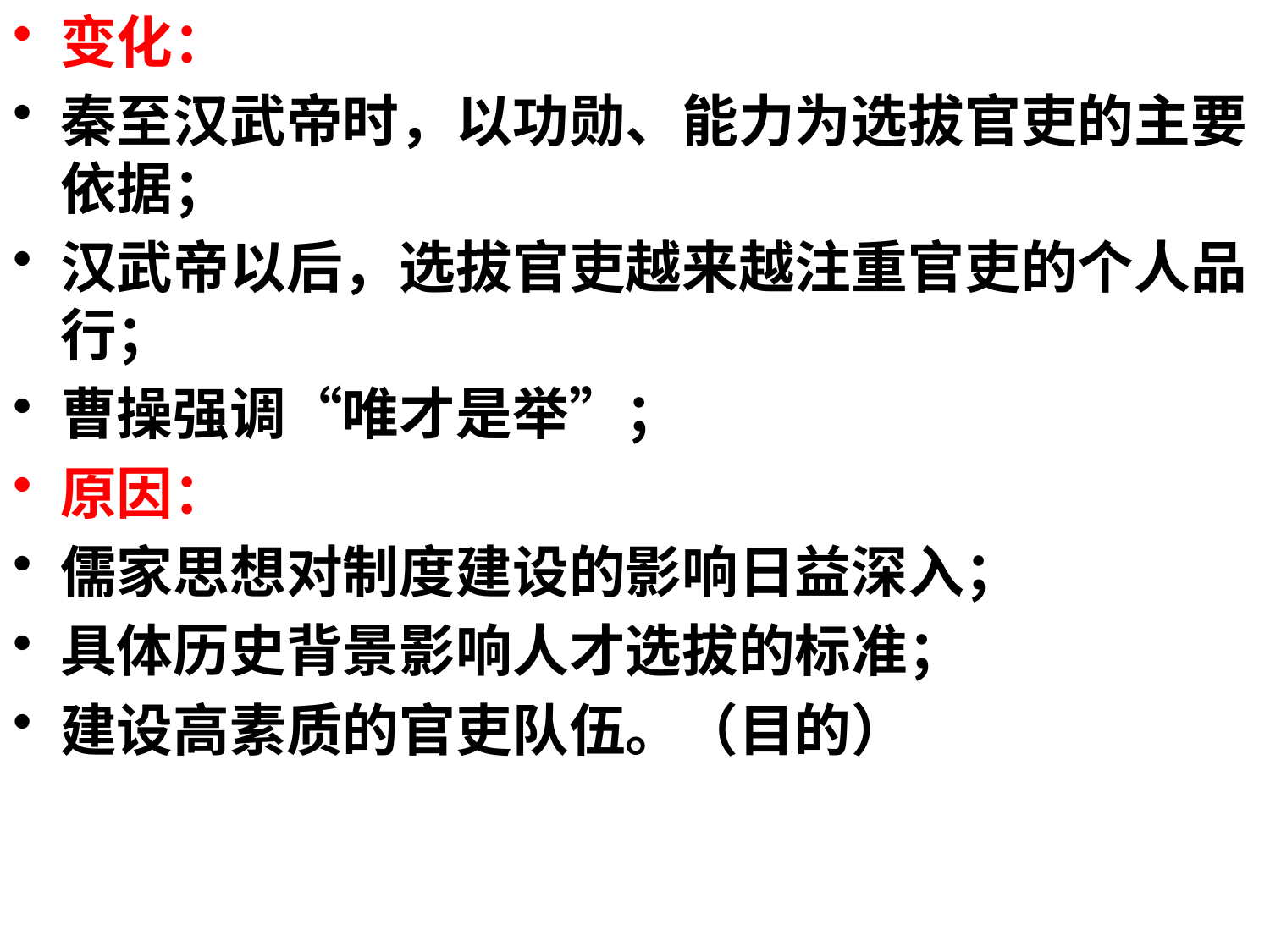

变化：
秦至汉武帝时，以功勋、能力为选拔官吏的主要依据；
汉武帝以后，选拔官吏越来越注重官吏的个人品行；
曹操强调“唯才是举”；
原因：
儒家思想对制度建设的影响日益深入；
具体历史背景影响人才选拔的标准；
建设高素质的官吏队伍。（目的）